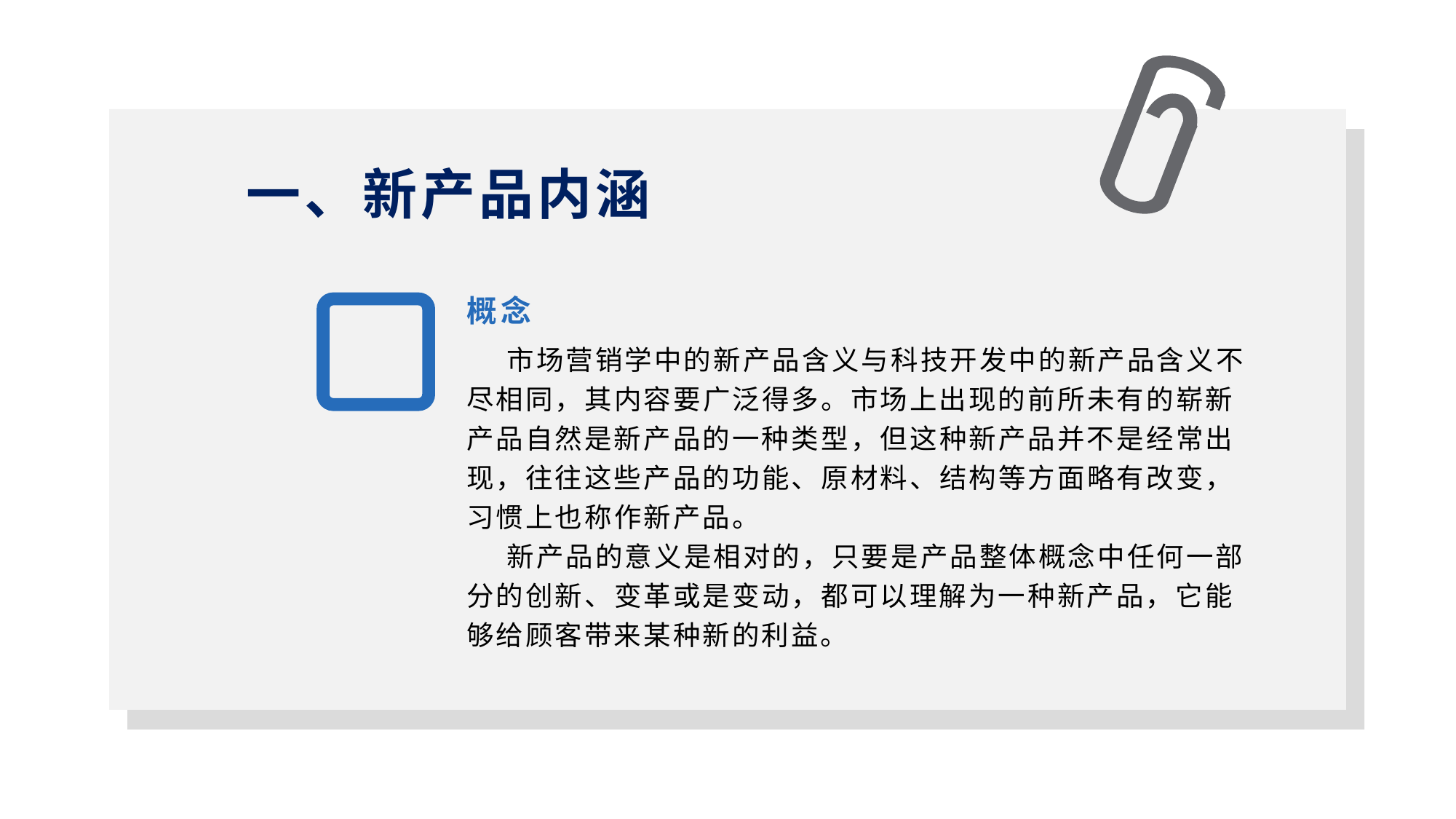

一、新产品内涵

1
概念

    市场营销学中的新产品含义与科技开发中的新产品含义不尽相同，其内容要广泛得多。市场上出现的前所未有的崭新产品自然是新产品的一种类型，但这种新产品并不是经常出现，往往这些产品的功能、原材料、结构等方面略有改变，习惯上也称作新产品。
    新产品的意义是相对的，只要是产品整体概念中任何一部分的创新、变革或是变动，都可以理解为一种新产品，它能够给顾客带来某种新的利益。